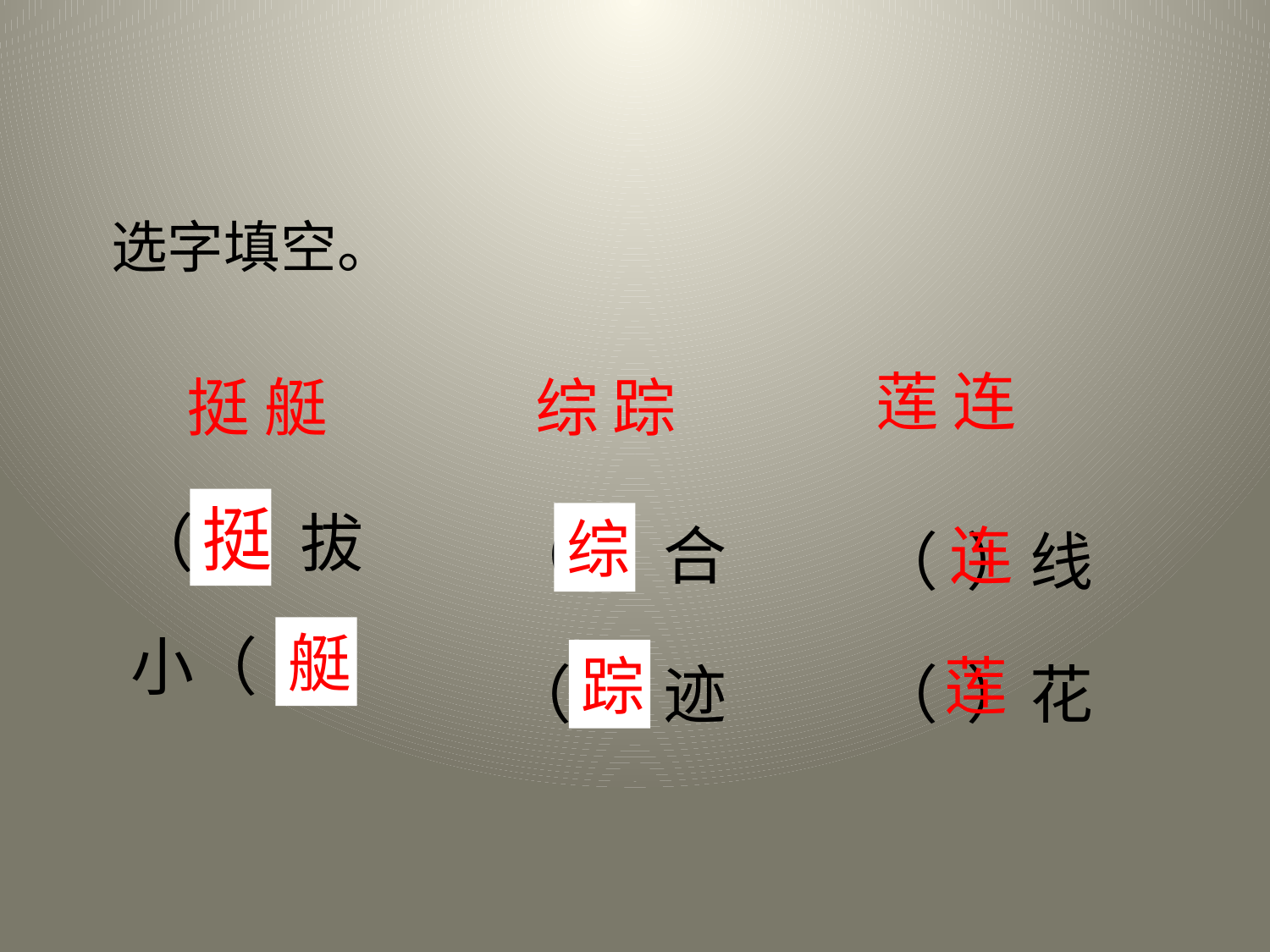

选字填空。
莲 连
挺 艇
综 踪
挺
（   ）拔
综
（  ）合
连
（  ）线
艇
小（    ）
莲
踪
（  ）迹
（  ）花